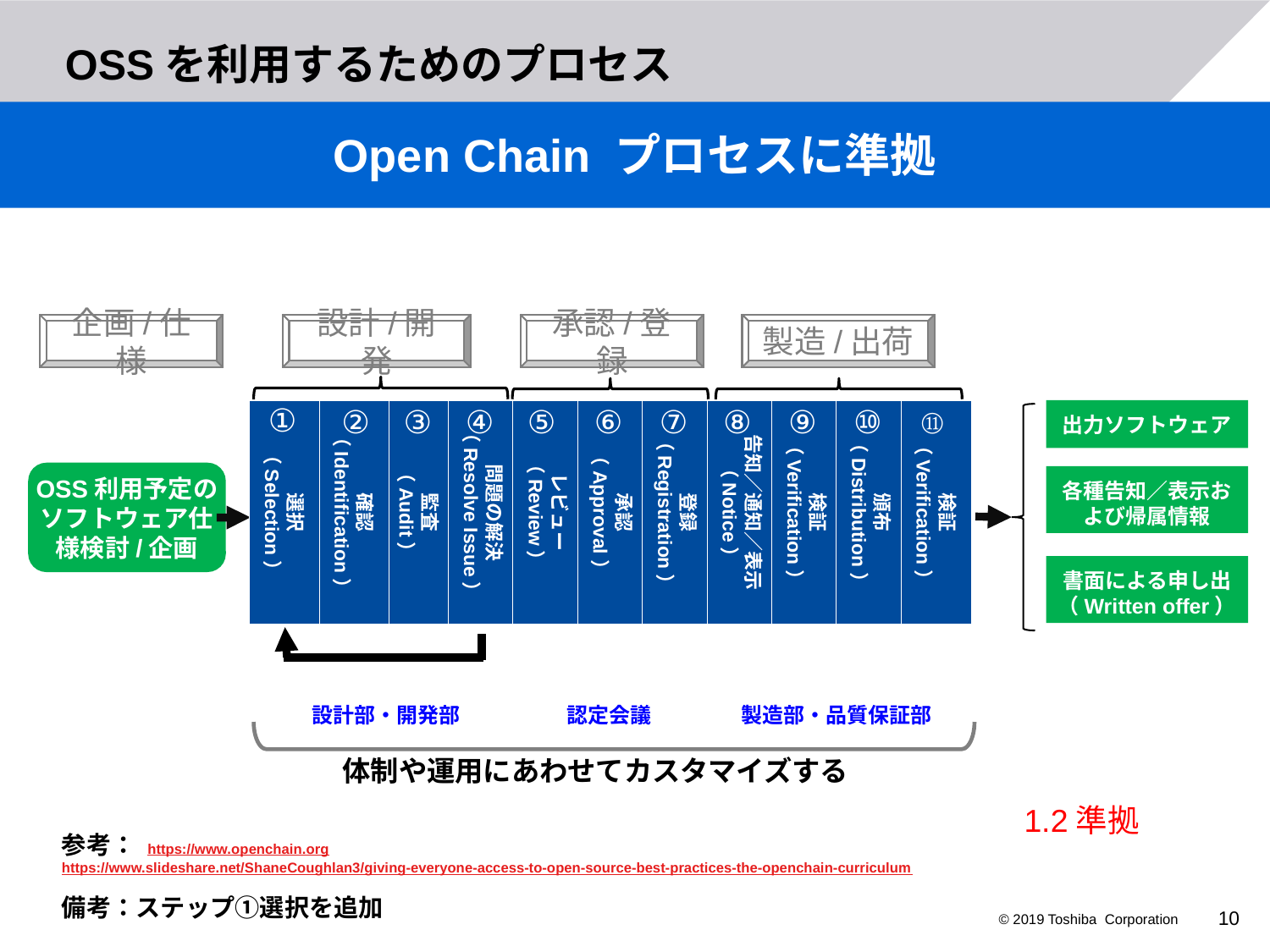

# OSSを利用するためのプロセス
Open Chain プロセスに準拠

企画/仕様
設計/開発
承認/登録
製造/出荷
出力ソフトウェア

①
②
③
④
⑤
⑥
⑦
⑧
⑨
⑩
⑪
各種告知／表示および帰属情報
選択
（Selection）
確認
（Identification）
監査
（Audit）
問題の解決
（Resolve Issue）
レビュー
（Review）
承認
（Approval）
登録
（Registration）
告知／通知／表示
（Notice）
検証
（Verification）
頒布
（Distribution）
検証
（Verification）

OSS利用予定のソフトウェア仕様検討/企画
書面による申し出
（Written offer）
設計部・開発部
認定会議
製造部・品質保証部
体制や運用にあわせてカスタマイズする
1.2準拠
参考： https://www.openchain.org
https://www.slideshare.net/ShaneCoughlan3/giving-everyone-access-to-open-source-best-practices-the-openchain-curriculum

備考：ステップ①選択を追加